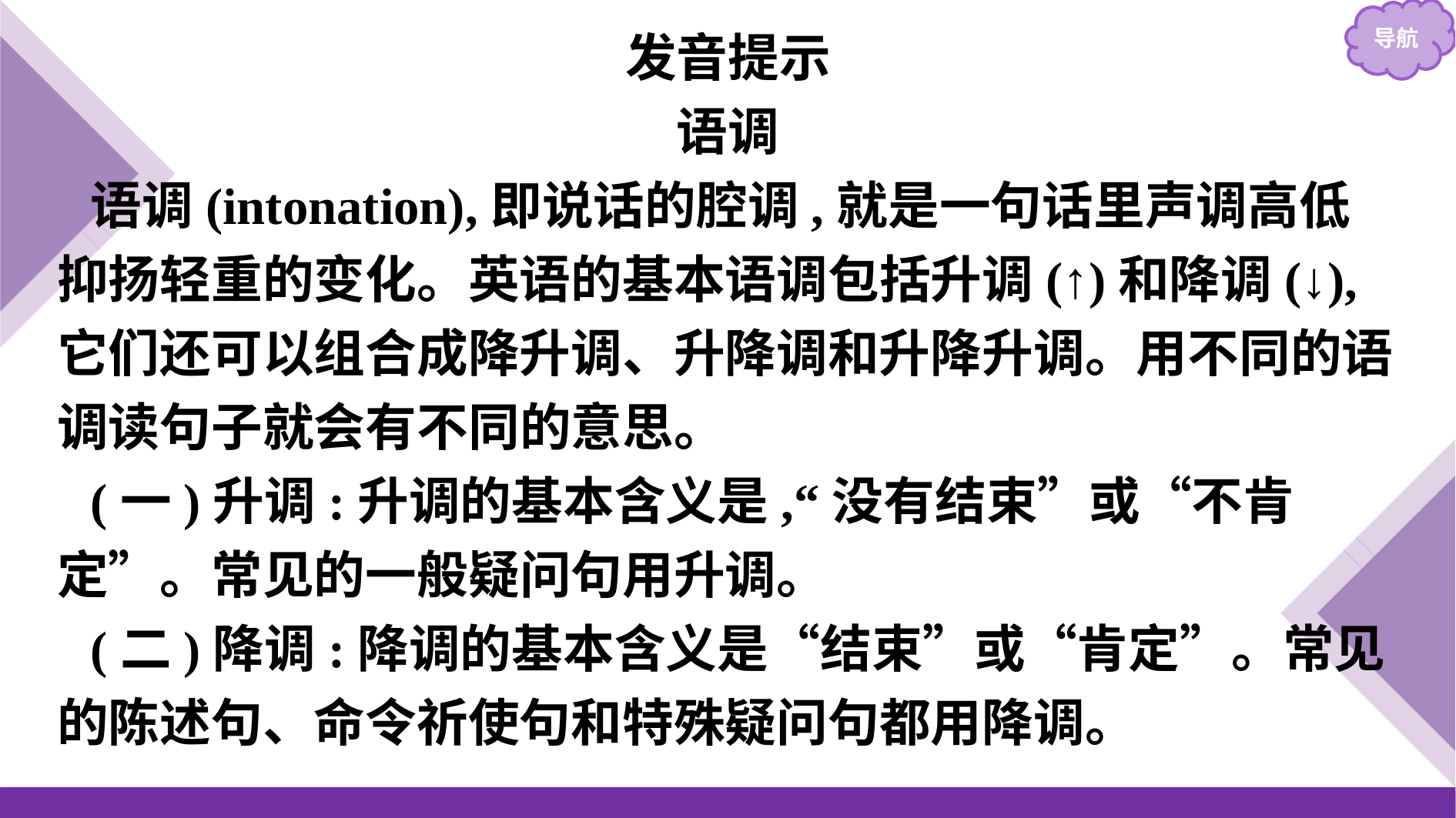

发音提示
语调
语调(intonation),即说话的腔调,就是一句话里声调高低抑扬轻重的变化。英语的基本语调包括升调(↑)和降调(↓),它们还可以组合成降升调、升降调和升降升调。用不同的语调读句子就会有不同的意思。
(一)升调:升调的基本含义是,“没有结束”或“不肯定”。常见的一般疑问句用升调。
(二)降调:降调的基本含义是“结束”或“肯定”。常见的陈述句、命令祈使句和特殊疑问句都用降调。